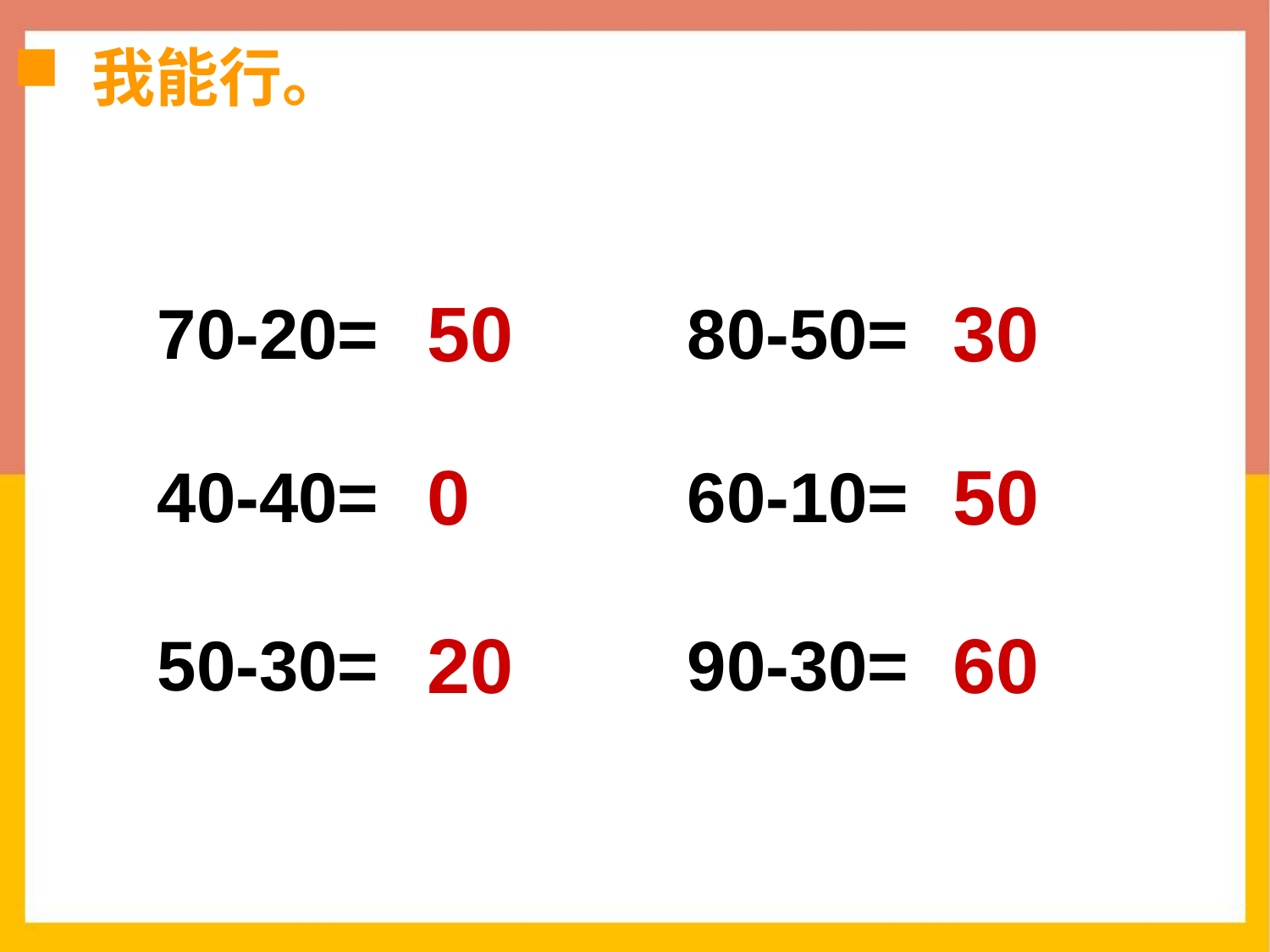

我能行。
50
30
70-20=
80-50=
0
50
40-40=
60-10=
20
60
50-30=
90-30=